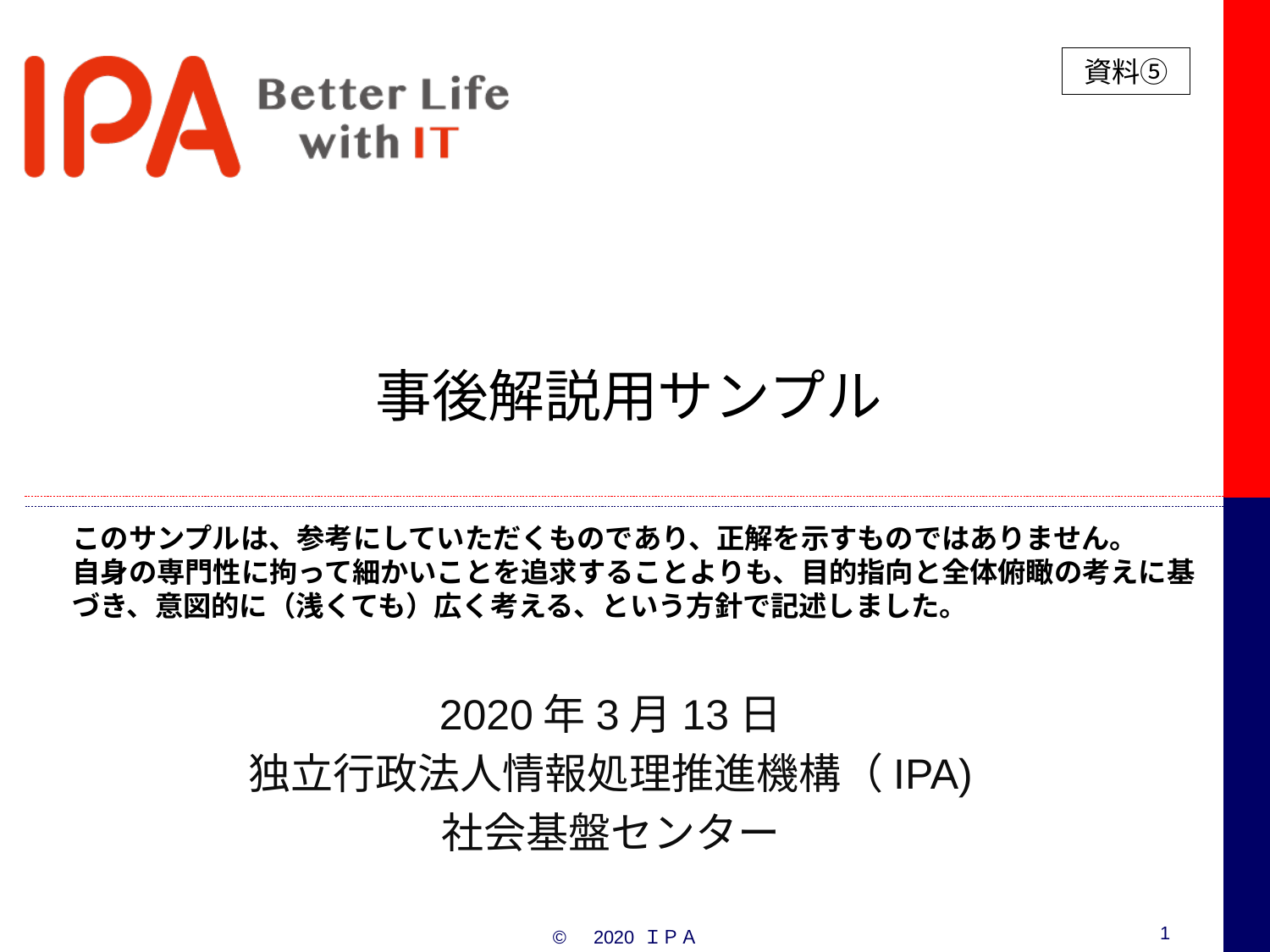

資料⑤
# 事後解説用サンプル
このサンプルは、参考にしていただくものであり、正解を示すものではありません。
自身の専門性に拘って細かいことを追求することよりも、目的指向と全体俯瞰の考えに基づき、意図的に（浅くても）広く考える、という方針で記述しました。
2020年3月13日
独立行政法人情報処理推進機構（IPA)
社会基盤センター
1
©　2020 ＩＰＡ